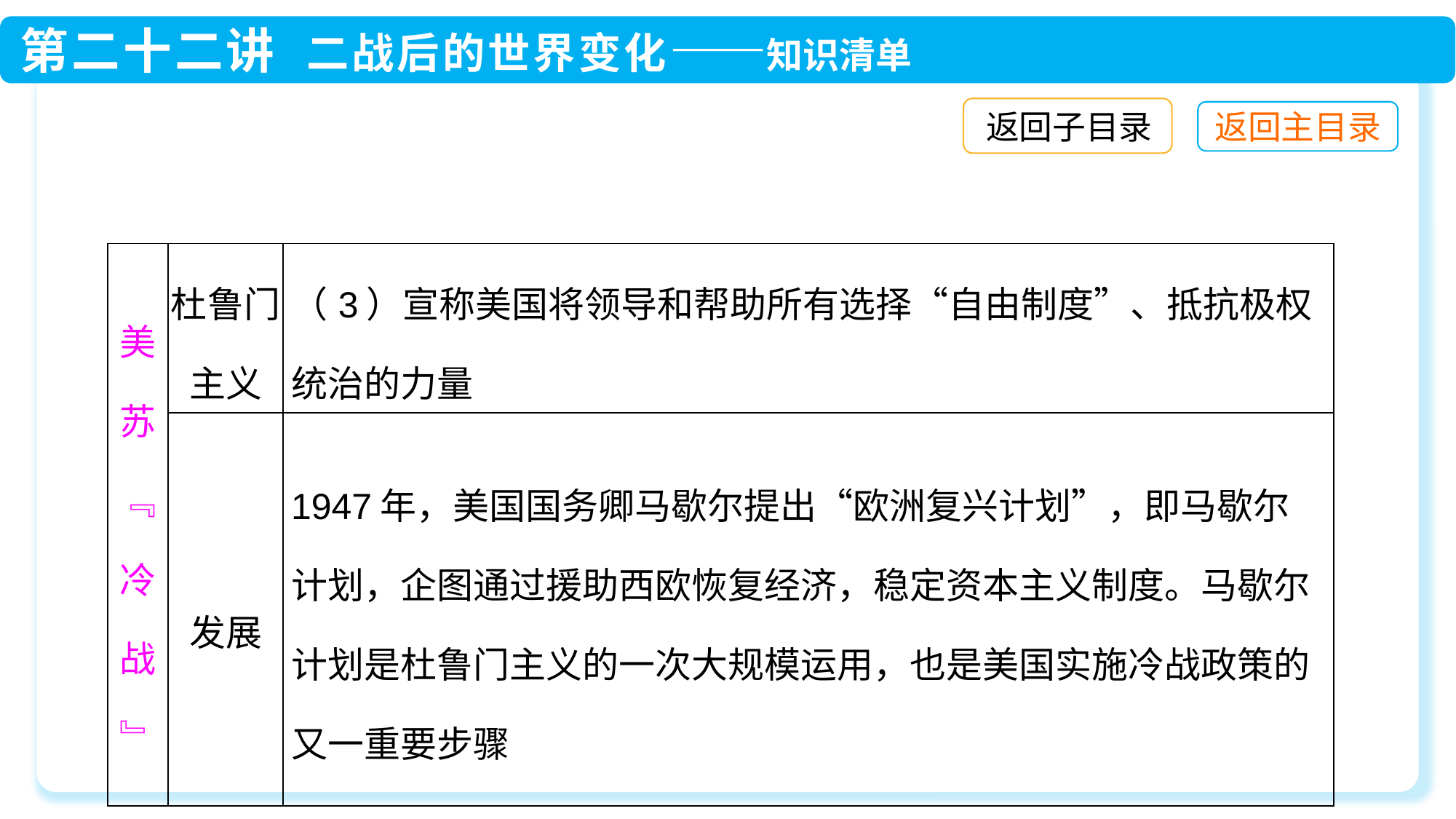

返回子目录
| 美苏﹃冷战﹄ | 杜鲁门主义 | （3）宣称美国将领导和帮助所有选择“自由制度”、抵抗极权统治的力量 |
| --- | --- | --- |
|  | 发展 | 1947年，美国国务卿马歇尔提出“欧洲复兴计划”，即马歇尔计划，企图通过援助西欧恢复经济，稳定资本主义制度。马歇尔计划是杜鲁门主义的一次大规模运用，也是美国实施冷战政策的又一重要步骤 |